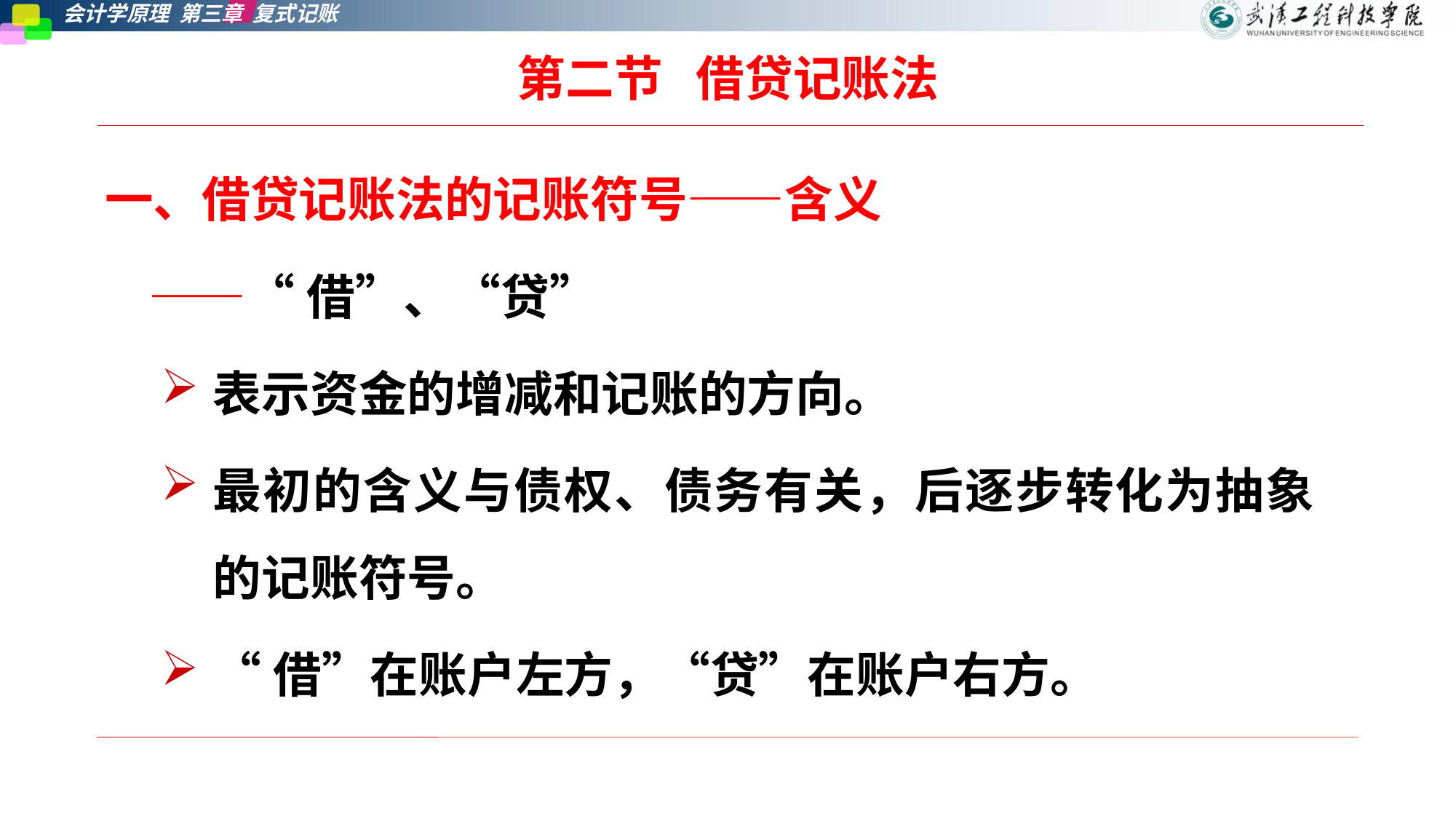

# 第二节   借贷记账法
一、借贷记账法的记账符号——含义
    ——“借”、“贷”
表示资金的增减和记账的方向。
最初的含义与债权、债务有关，后逐步转化为抽象的记账符号。
“借”在账户左方，“贷”在账户右方。